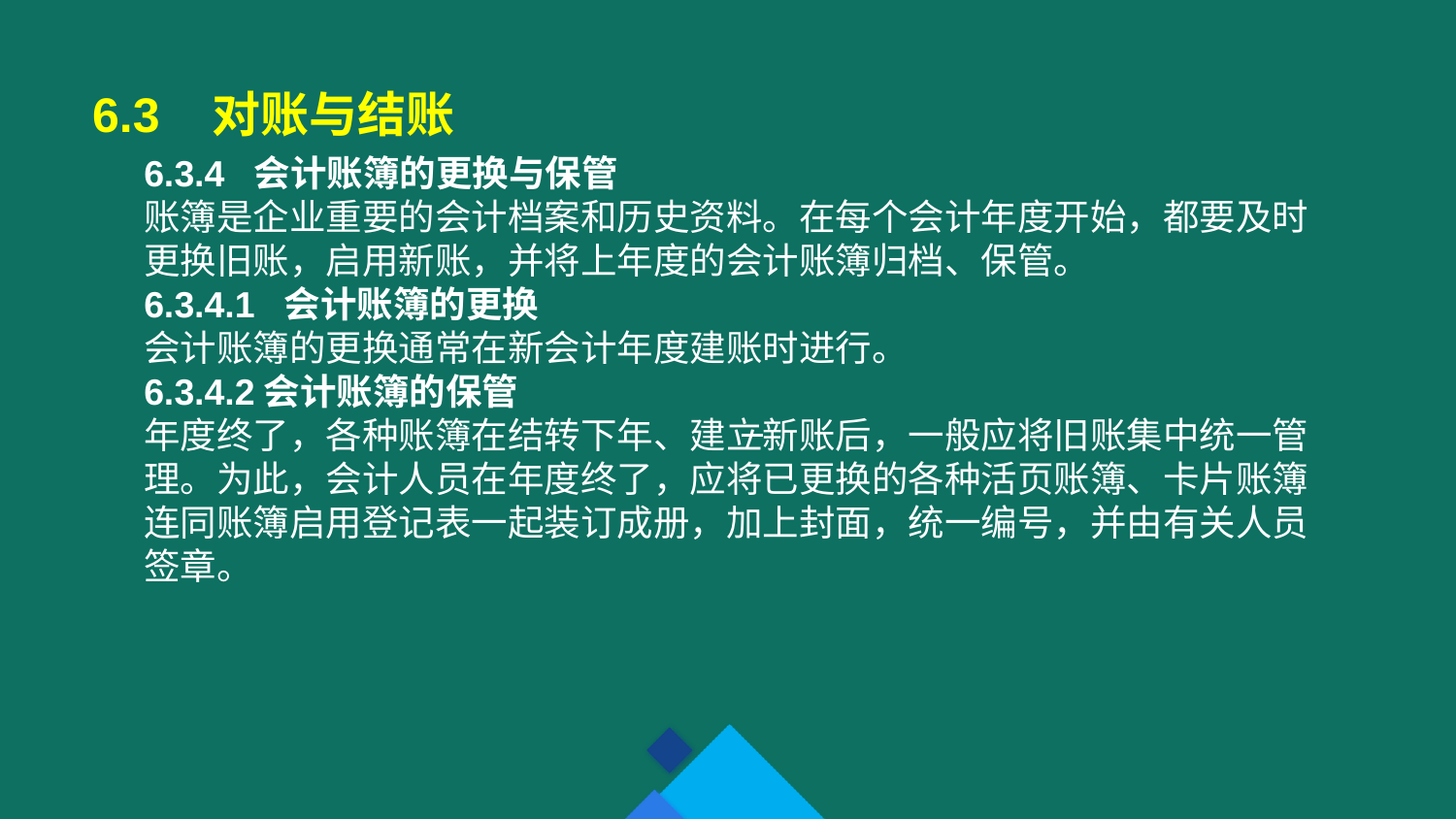

6.3   对账与结账

6.3.4  会计账簿的更换与保管
账簿是企业重要的会计档案和历史资料。在每个会计年度开始，都要及时更换旧账，启用新账，并将上年度的会计账簿归档、保管。
6.3.4.1  会计账簿的更换
会计账簿的更换通常在新会计年度建账时进行。
6.3.4.2会计账簿的保管
年度终了，各种账簿在结转下年、建立新账后，一般应将旧账集中统一管理。为此，会计人员在年度终了，应将已更换的各种活页账簿、卡片账簿连同账簿启用登记表一起装订成册，加上封面，统一编号，并由有关人员签章。